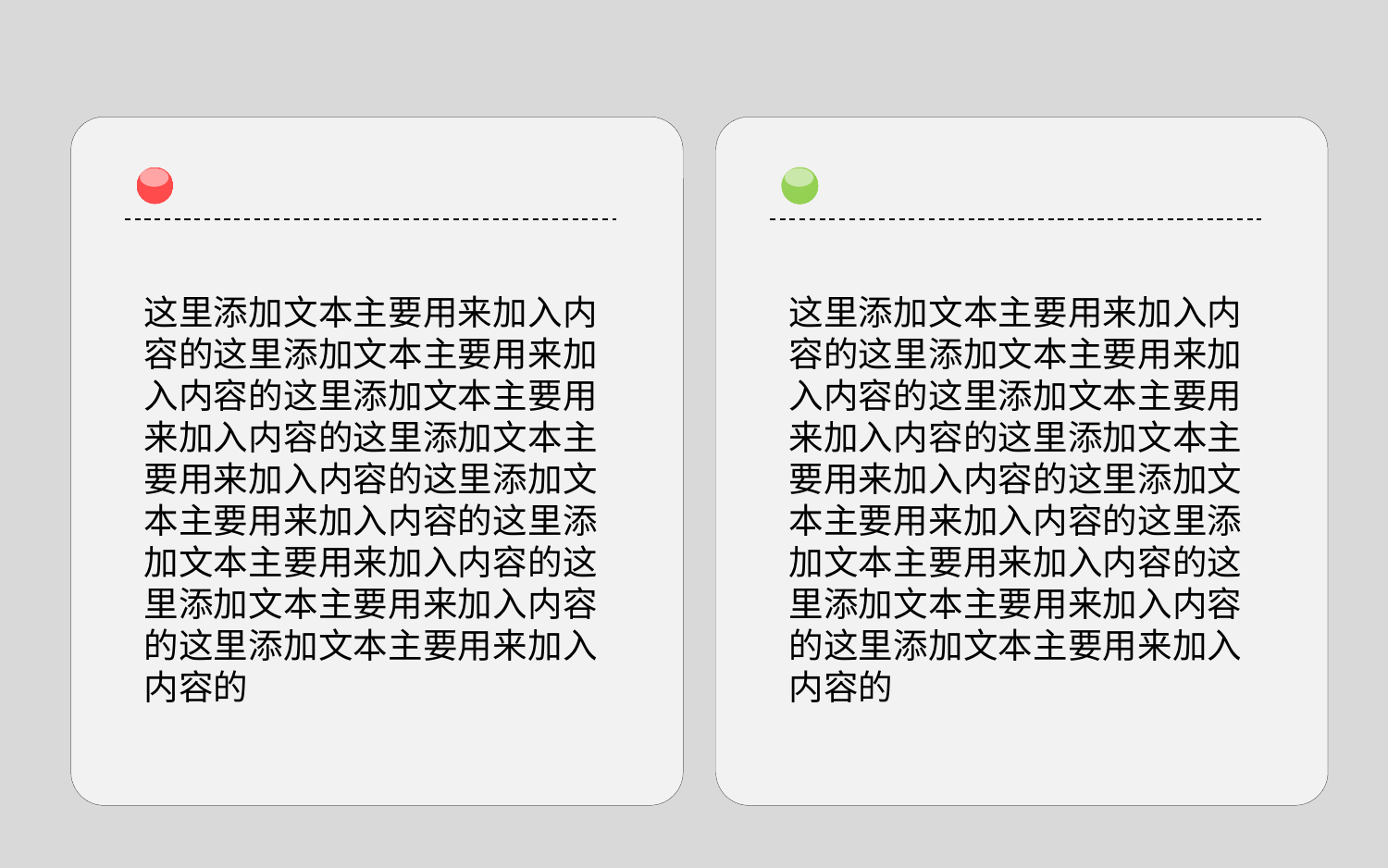

这里添加文本主要用来加入内容的这里添加文本主要用来加入内容的这里添加文本主要用来加入内容的这里添加文本主要用来加入内容的这里添加文本主要用来加入内容的这里添加文本主要用来加入内容的这里添加文本主要用来加入内容的这里添加文本主要用来加入内容的
这里添加文本主要用来加入内容的这里添加文本主要用来加入内容的这里添加文本主要用来加入内容的这里添加文本主要用来加入内容的这里添加文本主要用来加入内容的这里添加文本主要用来加入内容的这里添加文本主要用来加入内容的这里添加文本主要用来加入内容的